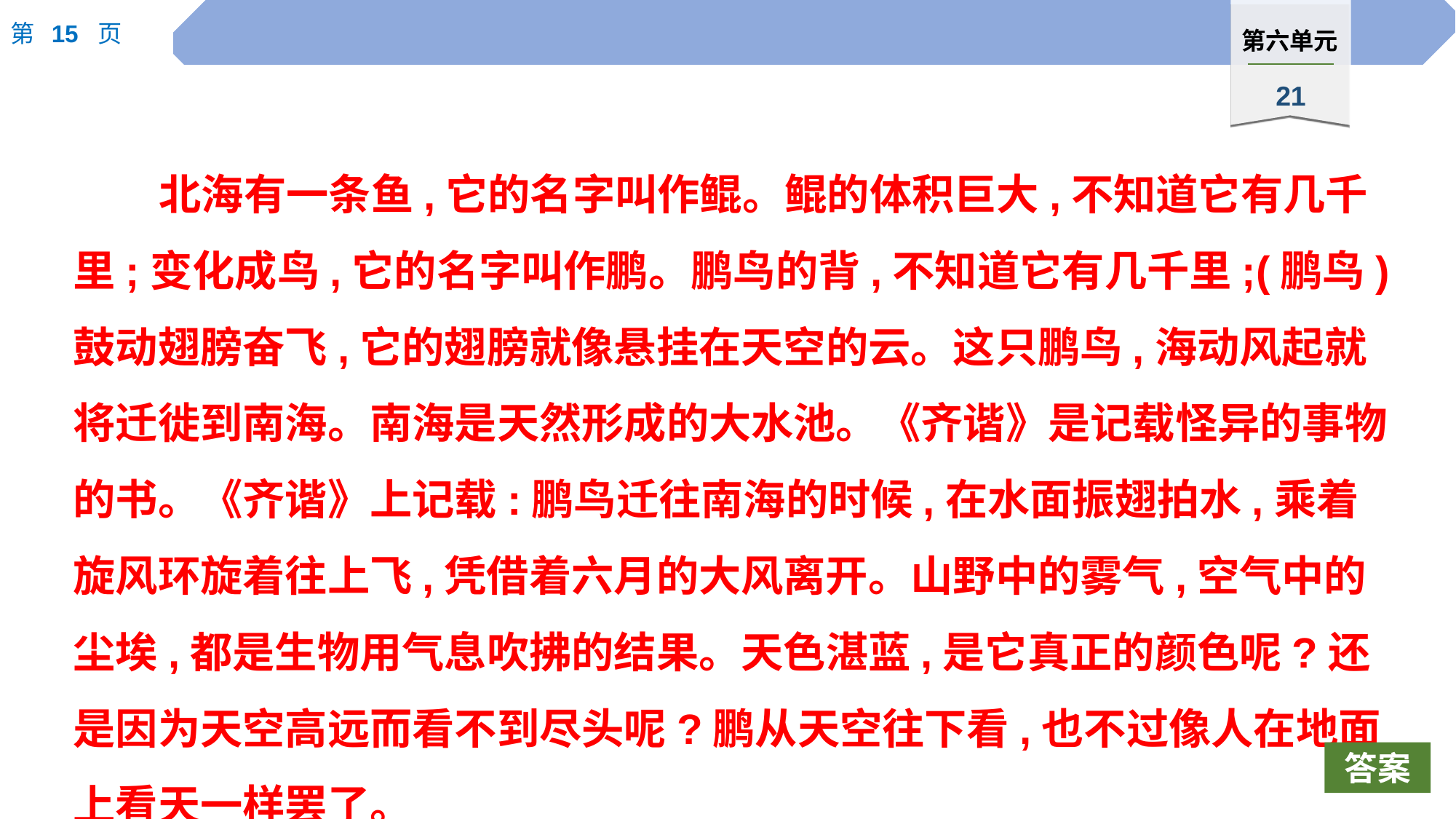

北海有一条鱼,它的名字叫作鲲。鲲的体积巨大,不知道它有几千里;变化成鸟,它的名字叫作鹏。鹏鸟的背,不知道它有几千里;(鹏鸟)鼓动翅膀奋飞,它的翅膀就像悬挂在天空的云。这只鹏鸟,海动风起就将迁徙到南海。南海是天然形成的大水池。《齐谐》是记载怪异的事物的书。《齐谐》上记载:鹏鸟迁往南海的时候,在水面振翅拍水,乘着旋风环旋着往上飞,凭借着六月的大风离开。山野中的雾气,空气中的尘埃,都是生物用气息吹拂的结果。天色湛蓝,是它真正的颜色呢?还是因为天空高远而看不到尽头呢?鹏从天空往下看,也不过像人在地面上看天一样罢了。
答案